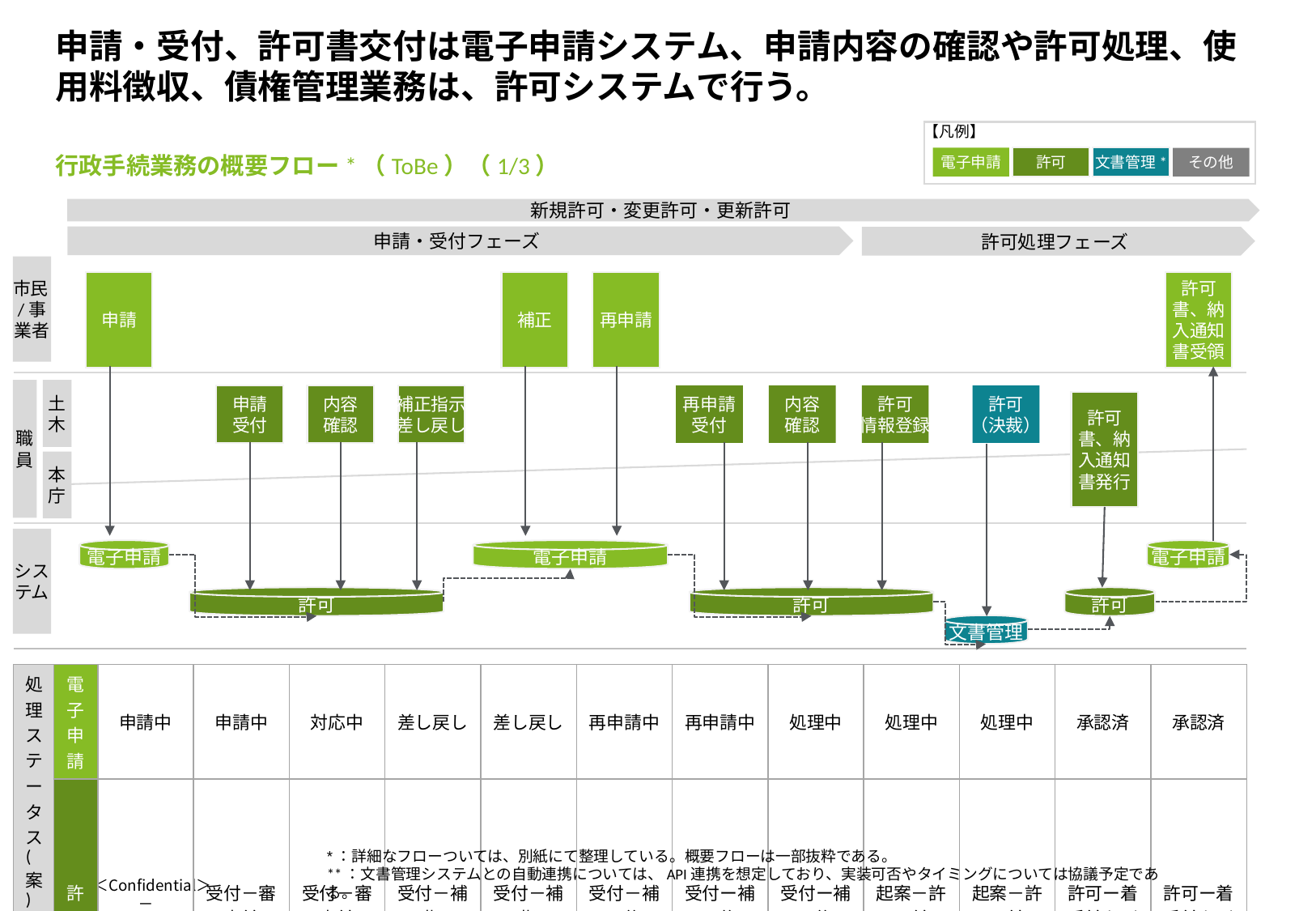

# 申請・受付、許可書交付は電子申請システム、申請内容の確認や許可処理、使用料徴収、債権管理業務は、許可システムで行う。
【凡例】
電子申請
許可
文書管理*
その他
行政手続業務の概要フロー*（ToBe）（1/3）
新規許可・変更許可・更新許可
申請・受付フェーズ
許可処理フェーズ
市民/事業者
申請
補正
再申請
許可書、納入通知書受領
職員
土木
申請
受付
内容
確認
補正指示
(差し戻し)
再申請
受付
内容
確認
許可
情報登録
許可
（決裁）
許可書、納入通知書発行
本庁
システム
電子申請
電子申請
電子申請
許可
許可
許可
文書管理
| 処理ステータス(案) | 電子申請 | 申請中 | 申請中 | 対応中 | 差し戻し | 差し戻し | 再申請中 | 再申請中 | 処理中 | 処理中 | 処理中 | 承認済 | 承認済 |
| --- | --- | --- | --- | --- | --- | --- | --- | --- | --- | --- | --- | --- | --- |
|  | 許可 | ― | 受付－審査前 | 受付－審査前 | 受付－補正指示 | 受付－補正指示 | 受付－補正後 | 受付ー補正後 | 受付ー補正後 | 起案－許可前 | 起案－許可前 | 許可ー着手前など | 許可ー着手前など |
*：詳細なフローついては、別紙にて整理している。概要フローは一部抜粋である。
**：文書管理システムとの自動連携については、API連携を想定しており、実装可否やタイミングについては協議予定である。
21
＜Confidential＞